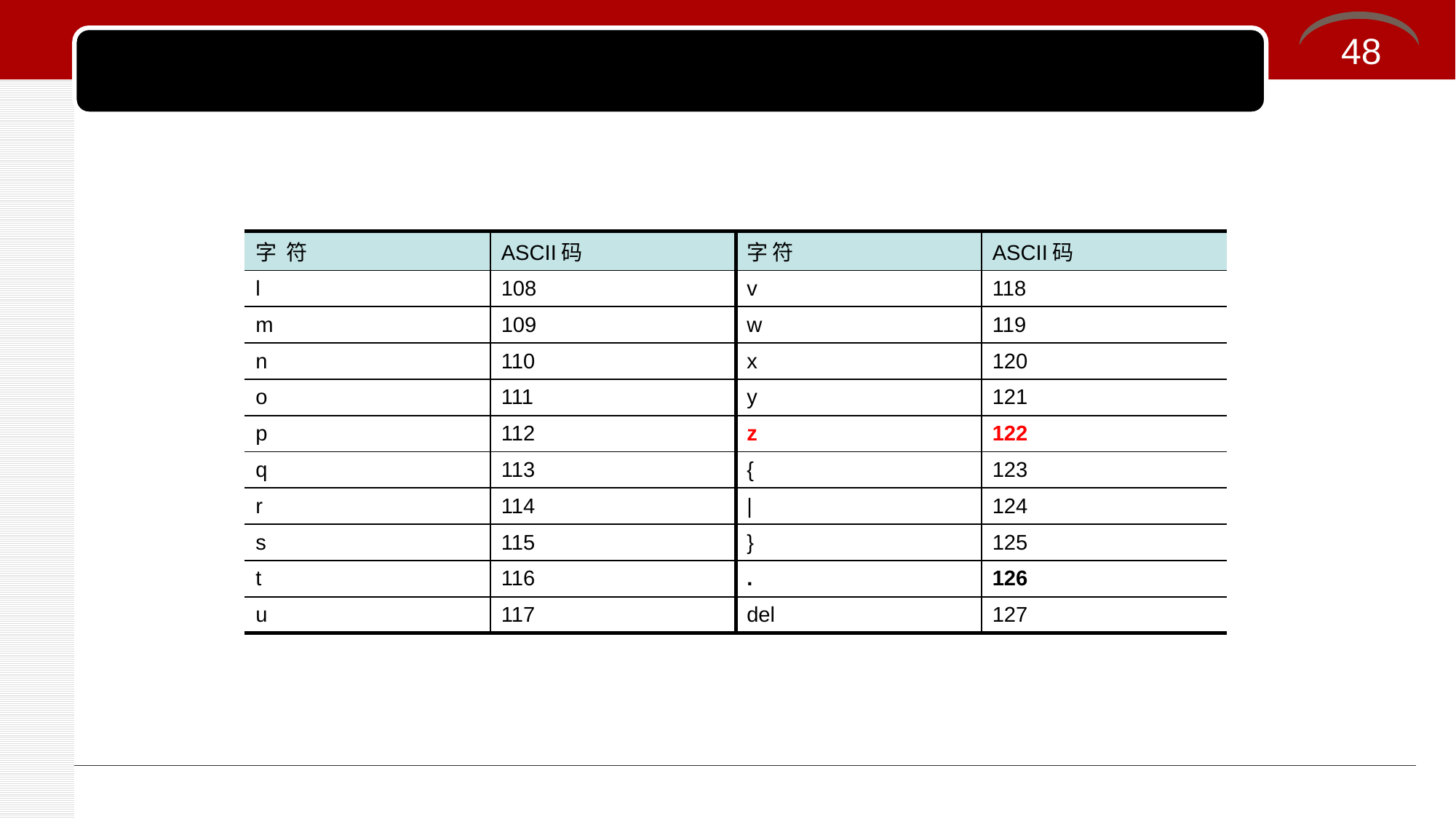

48
#
| 字 符 | ASCII码 | 字 符 | ASCII码 |
| --- | --- | --- | --- |
| l | 108 | v | 118 |
| m | 109 | w | 119 |
| n | 110 | x | 120 |
| o | 111 | y | 121 |
| p | 112 | z | 122 |
| q | 113 | { | 123 |
| r | 114 | | | 124 |
| s | 115 | } | 125 |
| t | 116 | . | 126 |
| u | 117 | del | 127 |